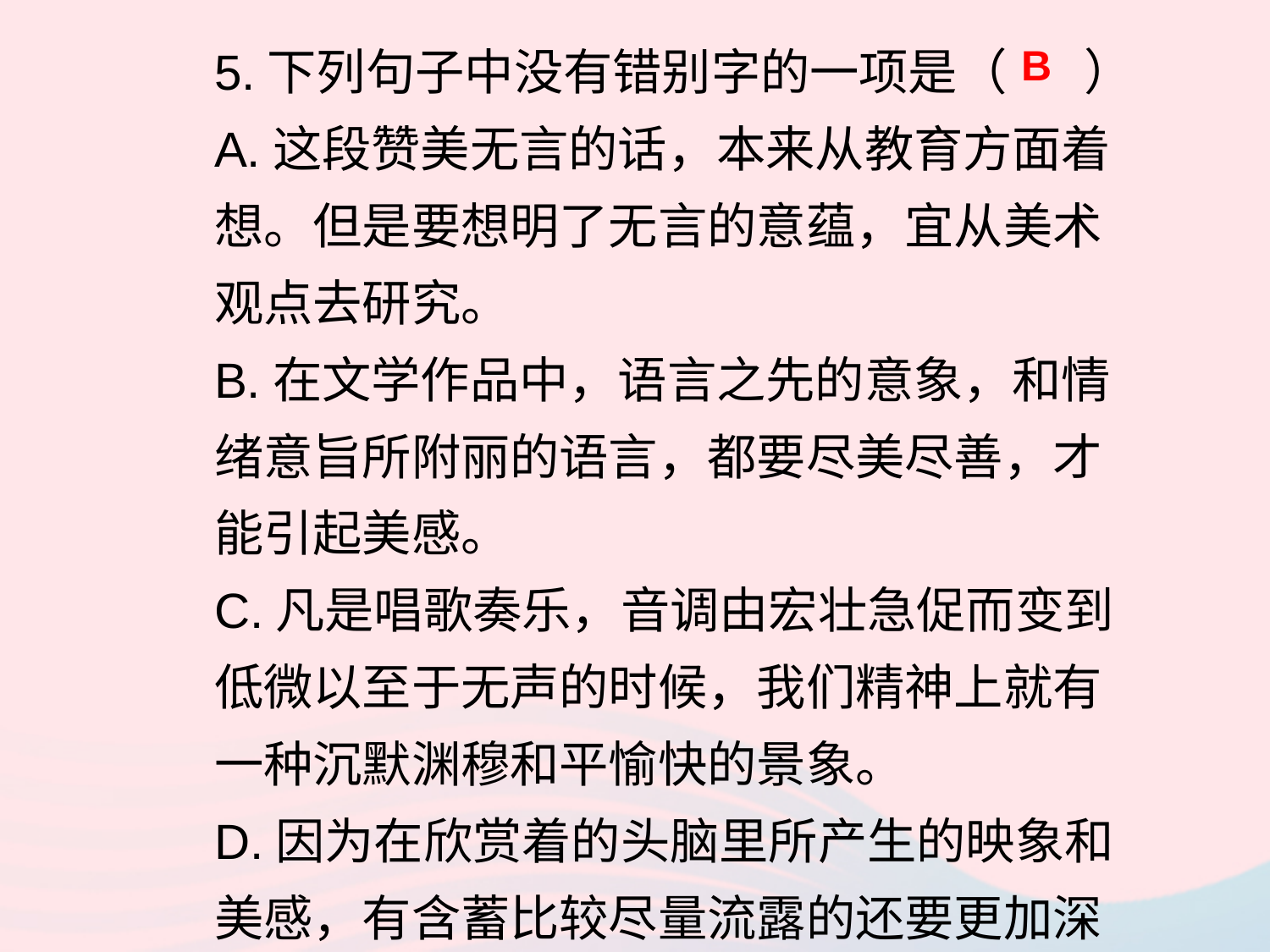

5.下列句子中没有错别字的一项是（       ）
A.这段赞美无言的话，本来从教育方面着想。但是要想明了无言的意蕴，宜从美术观点去研究。
B.在文学作品中，语言之先的意象，和情绪意旨所附丽的语言，都要尽美尽善，才能引起美感。
C.凡是唱歌奏乐，音调由宏壮急促而变到低微以至于无声的时候，我们精神上就有一种沉默渊穆和平愉快的景象。
D.因为在欣赏着的头脑里所产生的映象和美感，有含蓄比较尽量流露的还要更加深刻。
B